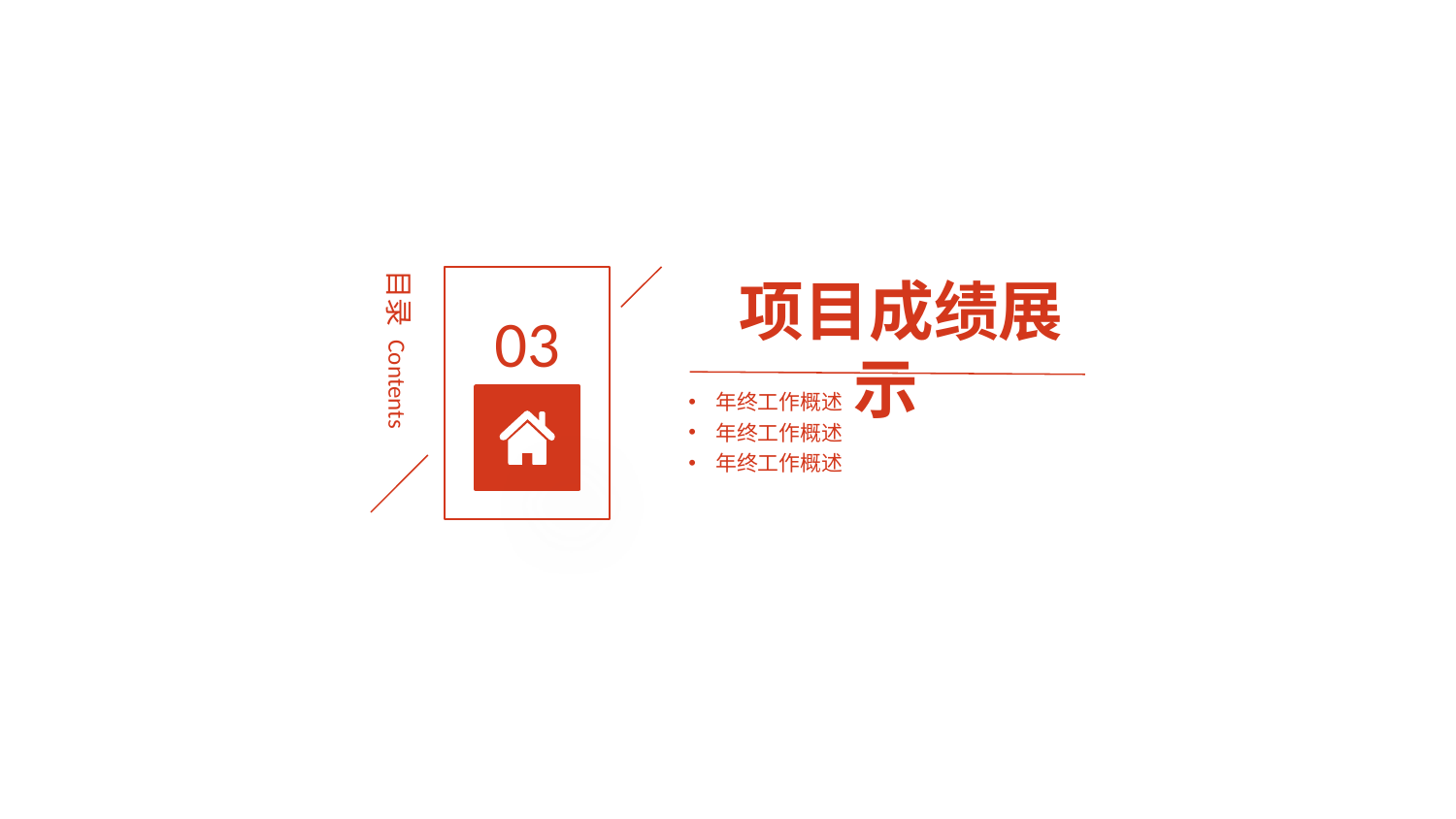

项目成绩展示

03
目录 Contents
年终工作概述
年终工作概述
年终工作概述